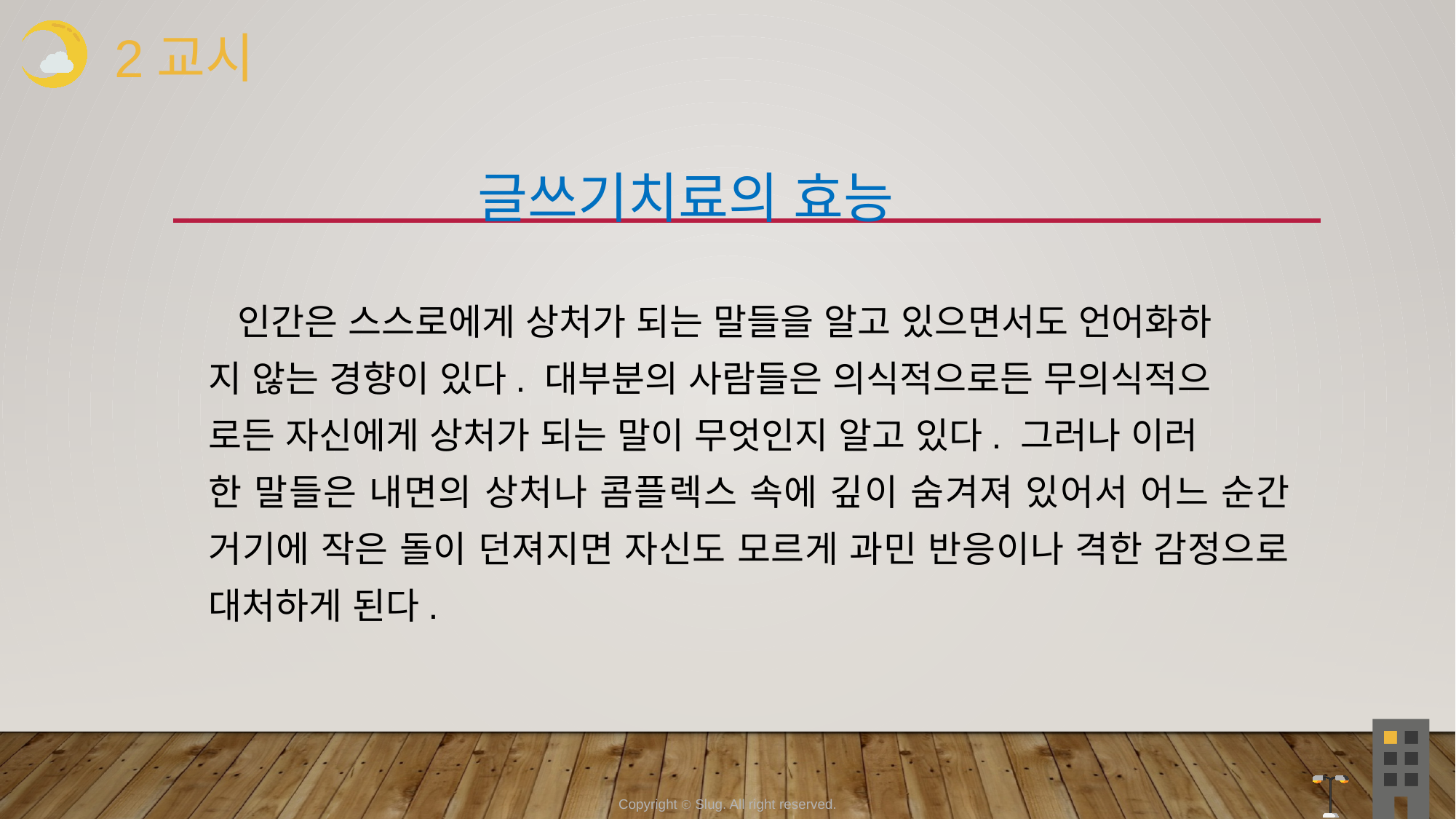

2교시

                     글쓰기치료의 효능

  인간은 스스로에게 상처가 되는 말들을 알고 있으면서도 언어화하
지 않는 경향이 있다. 대부분의 사람들은 의식적으로든 무의식적으
로든 자신에게 상처가 되는 말이 무엇인지 알고 있다. 그러나 이러
한 말들은 내면의 상처나 콤플렉스 속에 깊이 숨겨져 있어서 어느 순간 거기에 작은 돌이 던져지면 자신도 모르게 과민 반응이나 격한 감정으로 대처하게 된다.

Copyright ⓒ Slug. All right reserved.